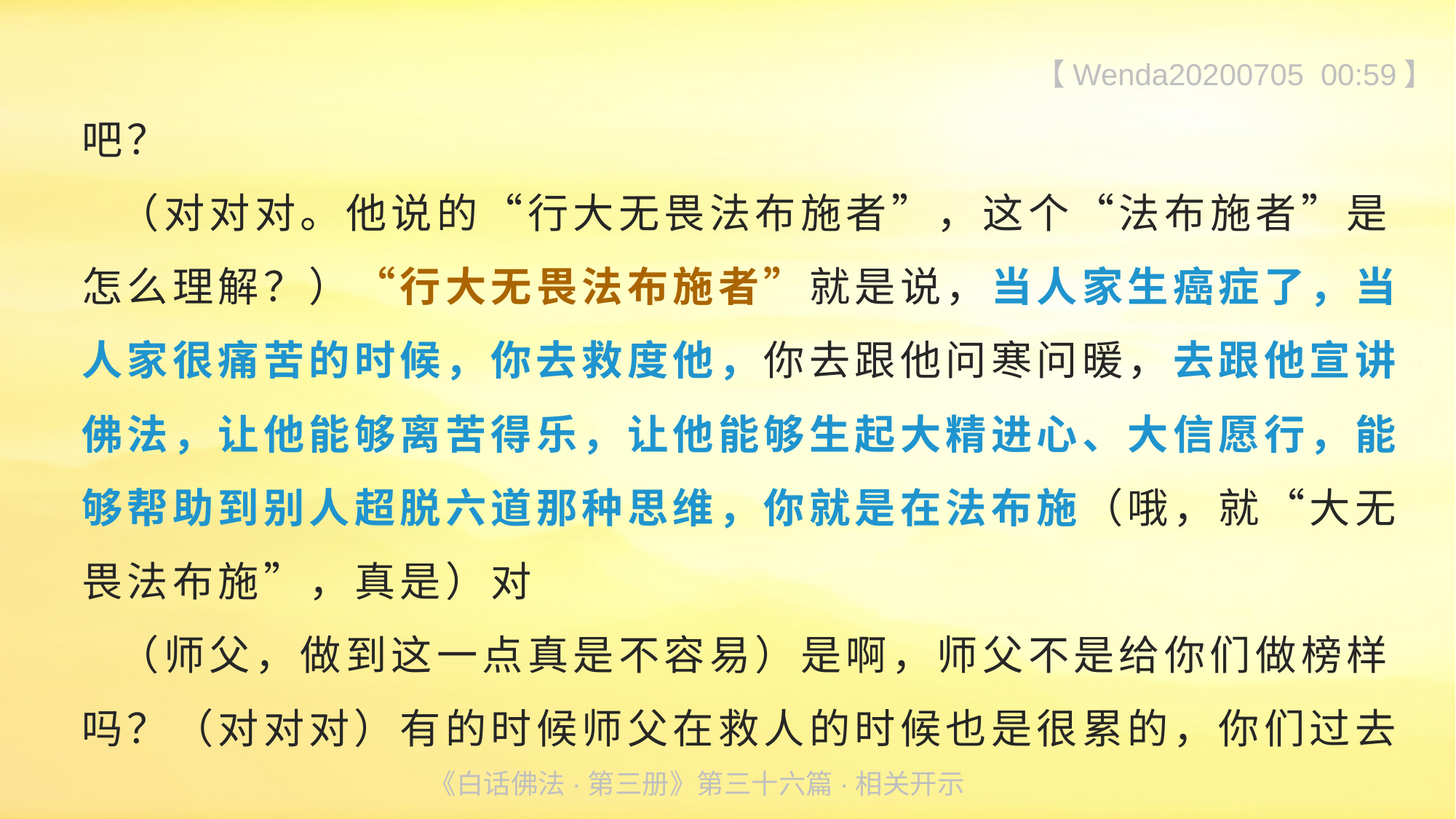

【Wenda20200705  00:59】
吧？
  （对对对。他说的“行大无畏法布施者”，这个“法布施者”是怎么理解？）“行大无畏法布施者”就是说，当人家生癌症了，当人家很痛苦的时候，你去救度他，你去跟他问寒问暖，去跟他宣讲佛法，让他能够离苦得乐，让他能够生起大精进心、大信愿行，能够帮助到别人超脱六道那种思维，你就是在法布施（哦，就“大无畏法布施”，真是）对
  （师父，做到这一点真是不容易）是啊，师父不是给你们做榜样吗？（对对对）有的时候师父在救人的时候也是很累的，你们过去
《白话佛法·第三册》第三十六篇·相关开示